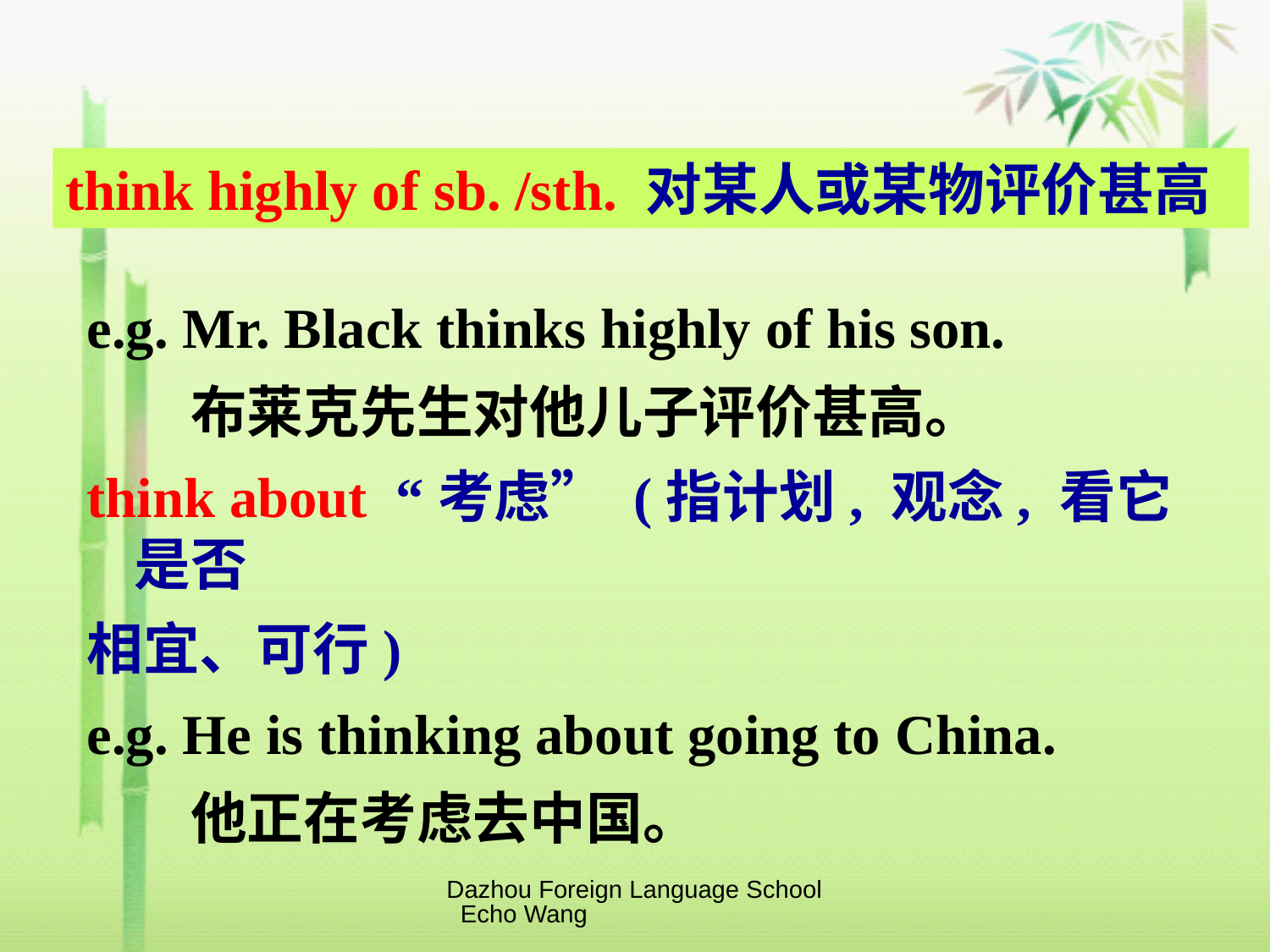

think highly of sb. /sth. 对某人或某物评价甚高
e.g. Mr. Black thinks highly of his son.
       布莱克先生对他儿子评价甚高。
think about  “考虑” (指计划, 观念, 看它是否
相宜、可行)
e.g. He is thinking about going to China.
       他正在考虑去中国。
Dazhou Foreign Language School  Echo Wang